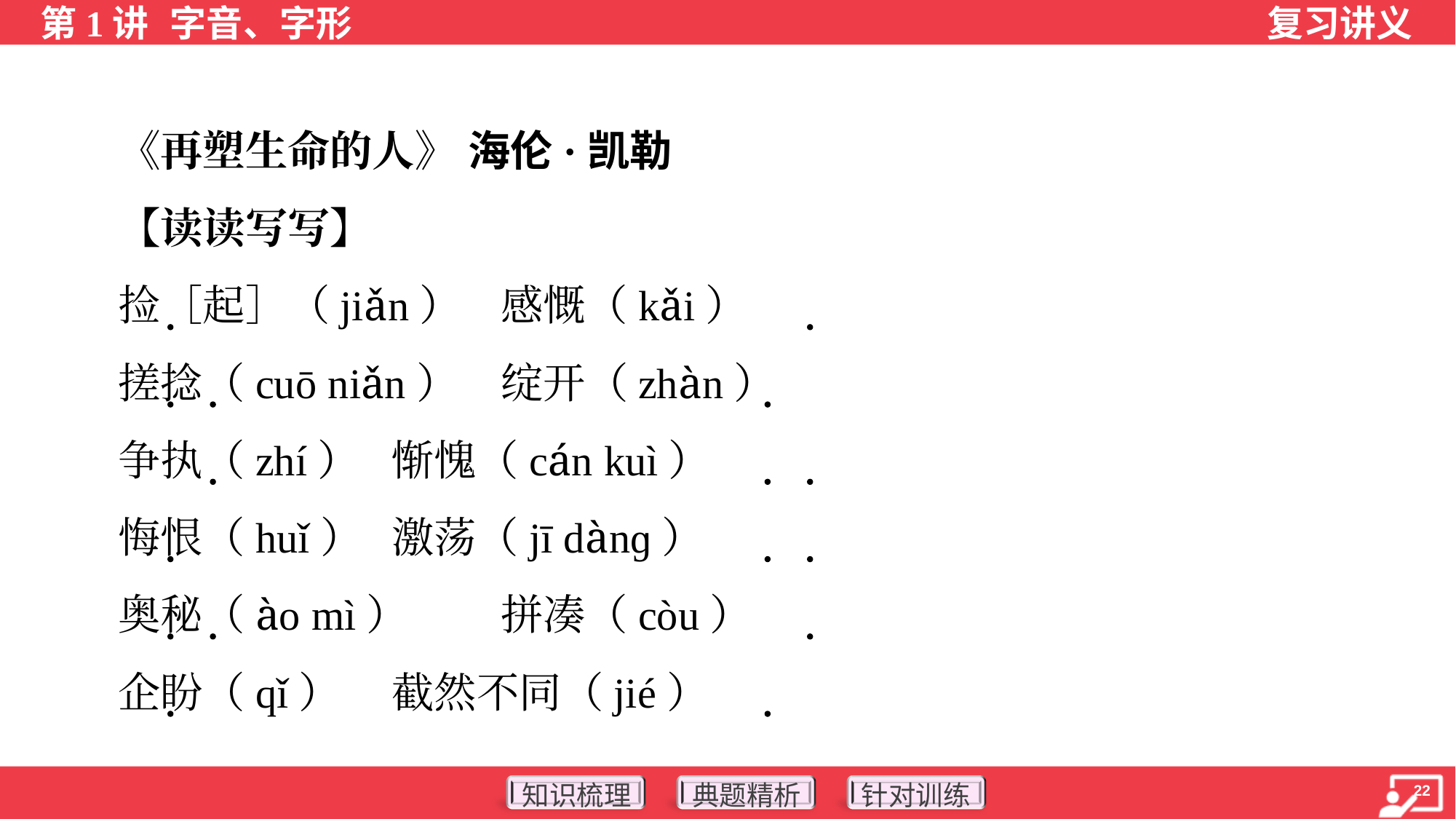

《再塑生命的人》 海伦·凯勒
    【读读写写】
    捡［起］（jiǎn）	感慨（kǎi）
    搓捻（cuō niǎn）	绽开（zhàn）
    争执（zhí）	惭愧（cán kuì）
    悔恨（huǐ）	激荡（jī dànɡ）
    奥秘（ào mì）	拼凑（còu）
    企盼（qǐ）	截然不同（jié）